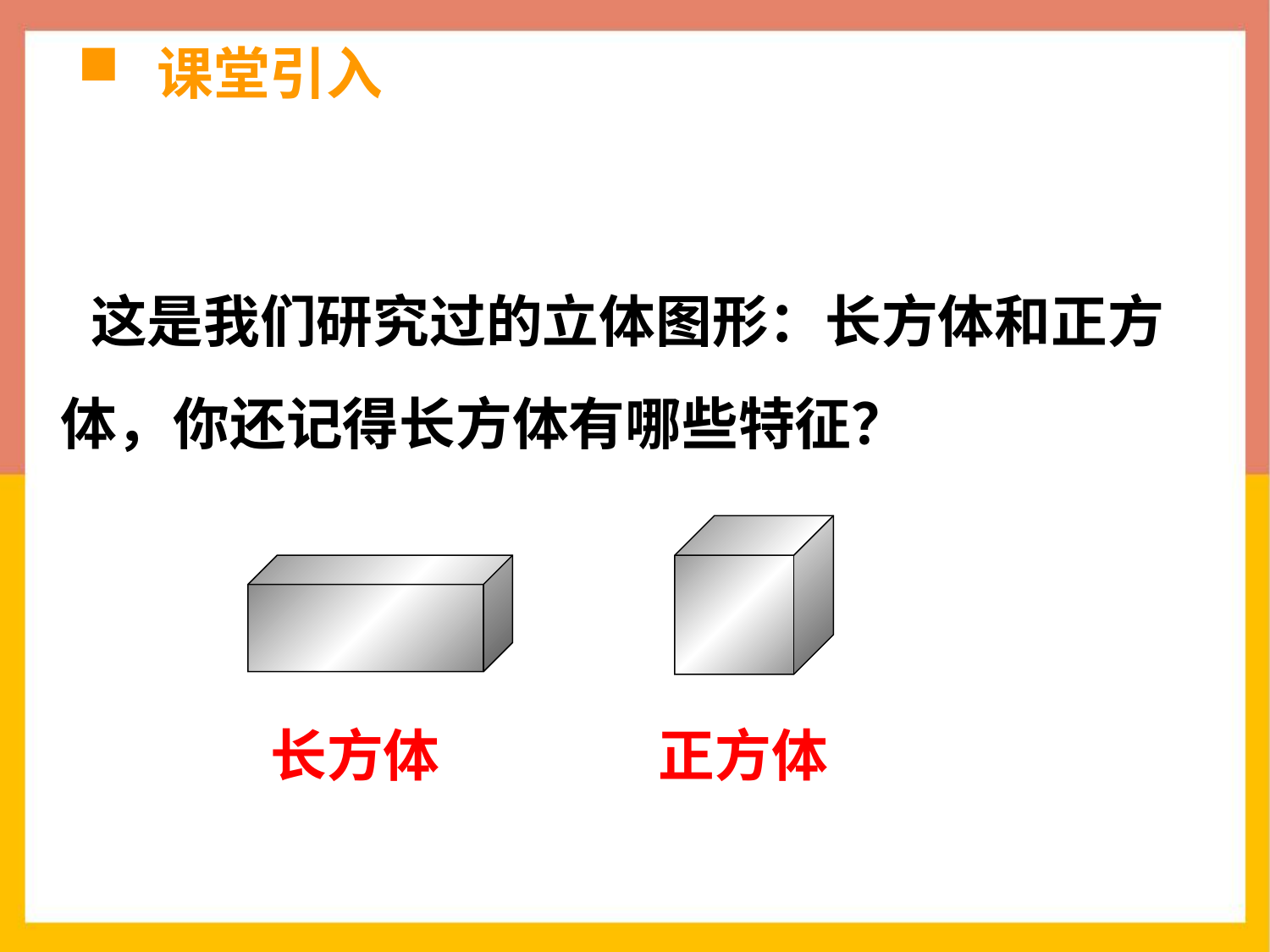

# 课堂引入
     这是我们研究过的立体图形：长方体和正方体，你还记得长方体有哪些特征？

长方体
正方体